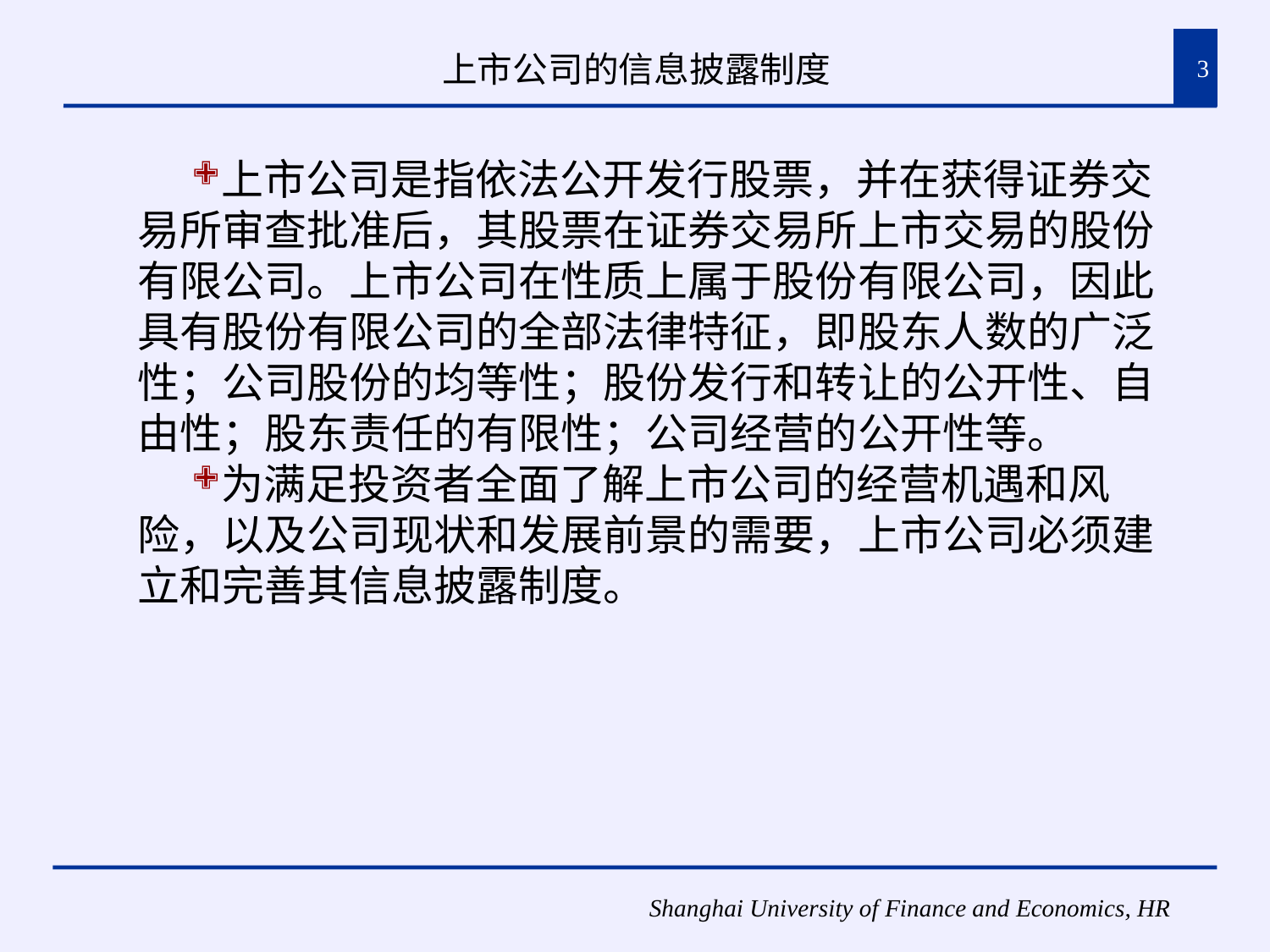

# 上市公司的信息披露制度
3
上市公司是指依法公开发行股票，并在获得证券交易所审查批准后，其股票在证券交易所上市交易的股份有限公司。上市公司在性质上属于股份有限公司，因此具有股份有限公司的全部法律特征，即股东人数的广泛性；公司股份的均等性；股份发行和转让的公开性、自由性；股东责任的有限性；公司经营的公开性等。
为满足投资者全面了解上市公司的经营机遇和风险，以及公司现状和发展前景的需要，上市公司必须建立和完善其信息披露制度。